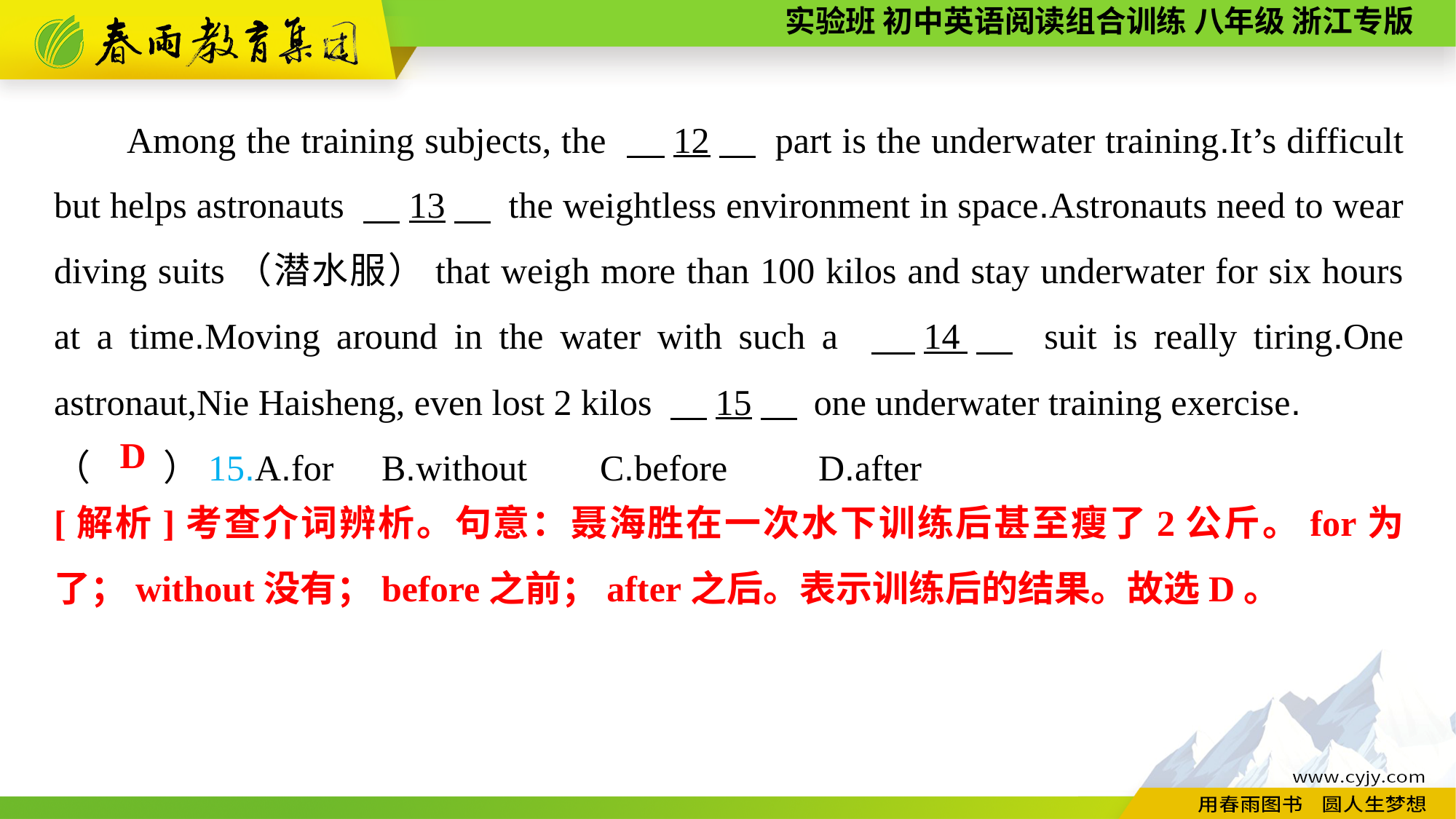

Among the training subjects, the 　12　 part is the underwater training.It’s difficult but helps astronauts 　13　 the weightless environment in space.Astronauts need to wear diving suits（潜水服）that weigh more than 100 kilos and stay underwater for six hours at a time.Moving around in the water with such a 　14　 suit is really tiring.One astronaut,Nie Haisheng, even lost 2 kilos 　15　 one underwater training exercise.
（　　）15.A.for	B.without	C.before	D.after
D
[解析]考查介词辨析。句意：聂海胜在一次水下训练后甚至瘦了2公斤。for为了；without没有；before之前；after之后。表示训练后的结果。故选D。